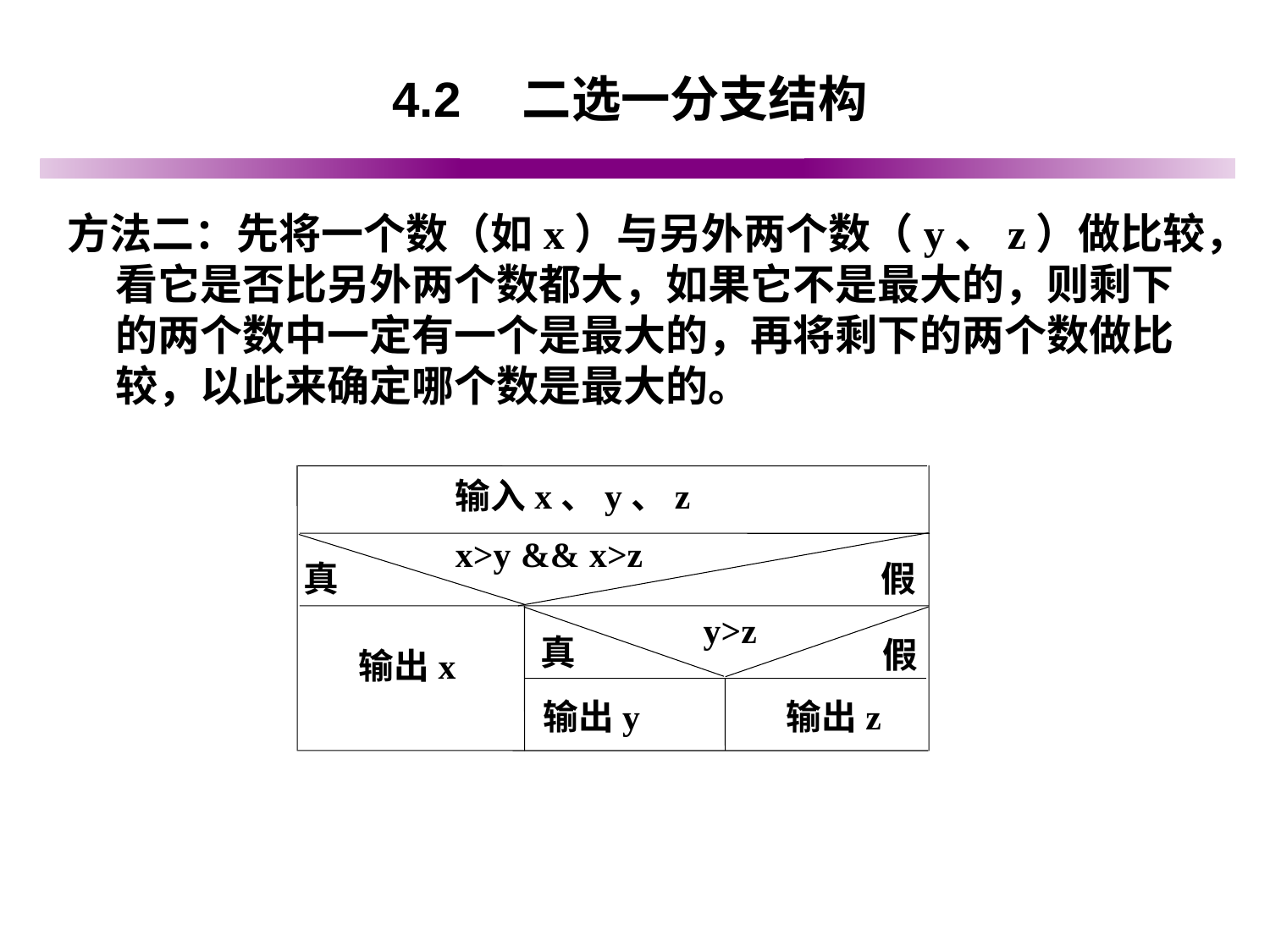

# 4.2　二选一分支结构
方法二：先将一个数（如x）与另外两个数（y、z）做比较，看它是否比另外两个数都大，如果它不是最大的，则剩下的两个数中一定有一个是最大的，再将剩下的两个数做比较，以此来确定哪个数是最大的。

输入x、y、z

x>y && x>z

真
输出x
假
y>z

真
输出y
假
输出z